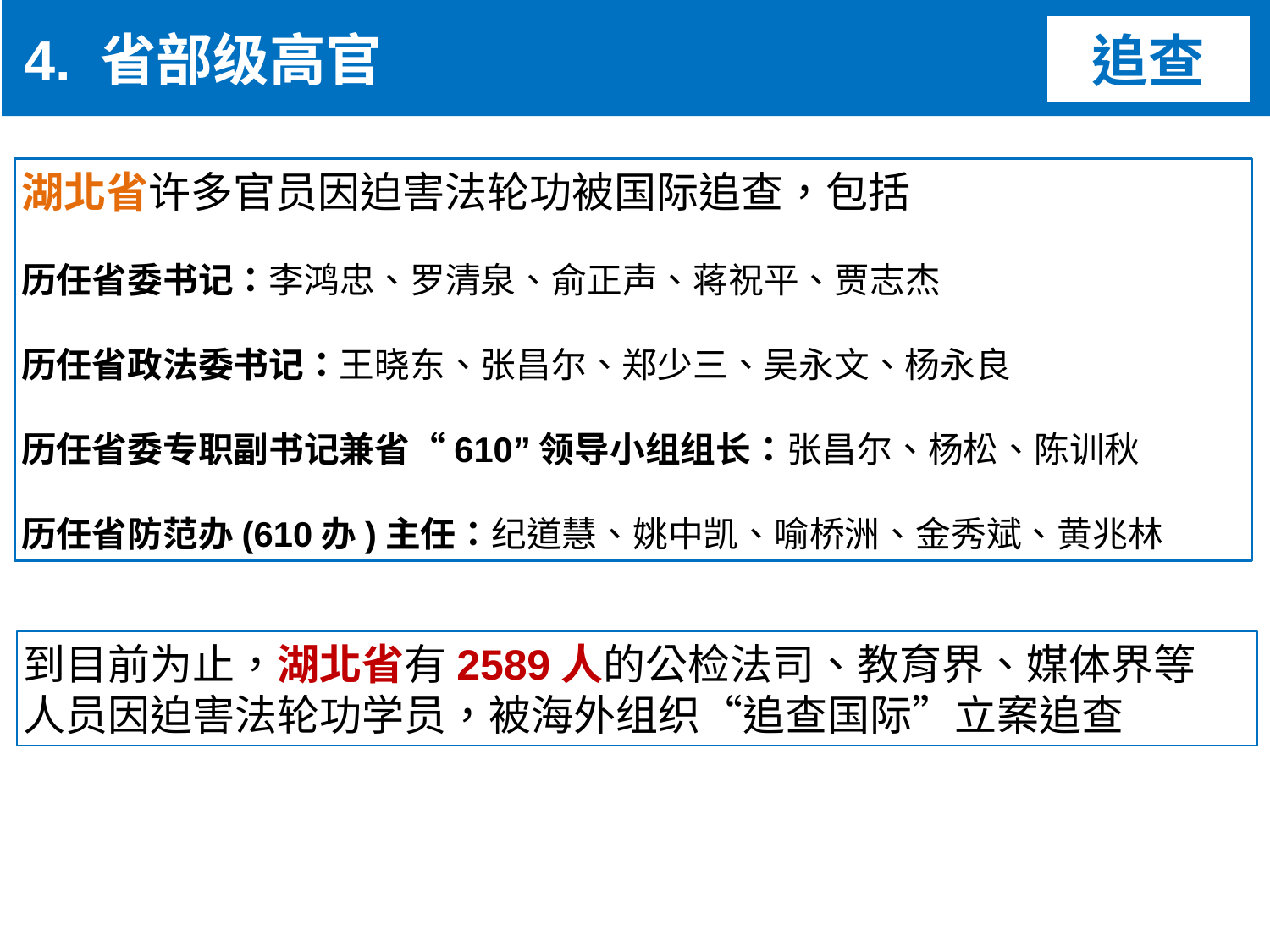

4. 省部级高官
追查

湖北省许多官员因迫害法轮功被国际追查，包括

历任省委书记：李鸿忠、罗清泉、俞正声、蒋祝平、贾志杰

历任省政法委书记：王晓东、张昌尔、郑少三、吴永文、杨永良

历任省委专职副书记兼省“610”领导小组组长：张昌尔、杨松、陈训秋

历任省防范办(610办)主任：纪道慧、姚中凯、喻桥洲、金秀斌、黄兆林
到目前为止，湖北省有2589人的公检法司、教育界、媒体界等
人员因迫害法轮功学员，被海外组织“追查国际”立案追查